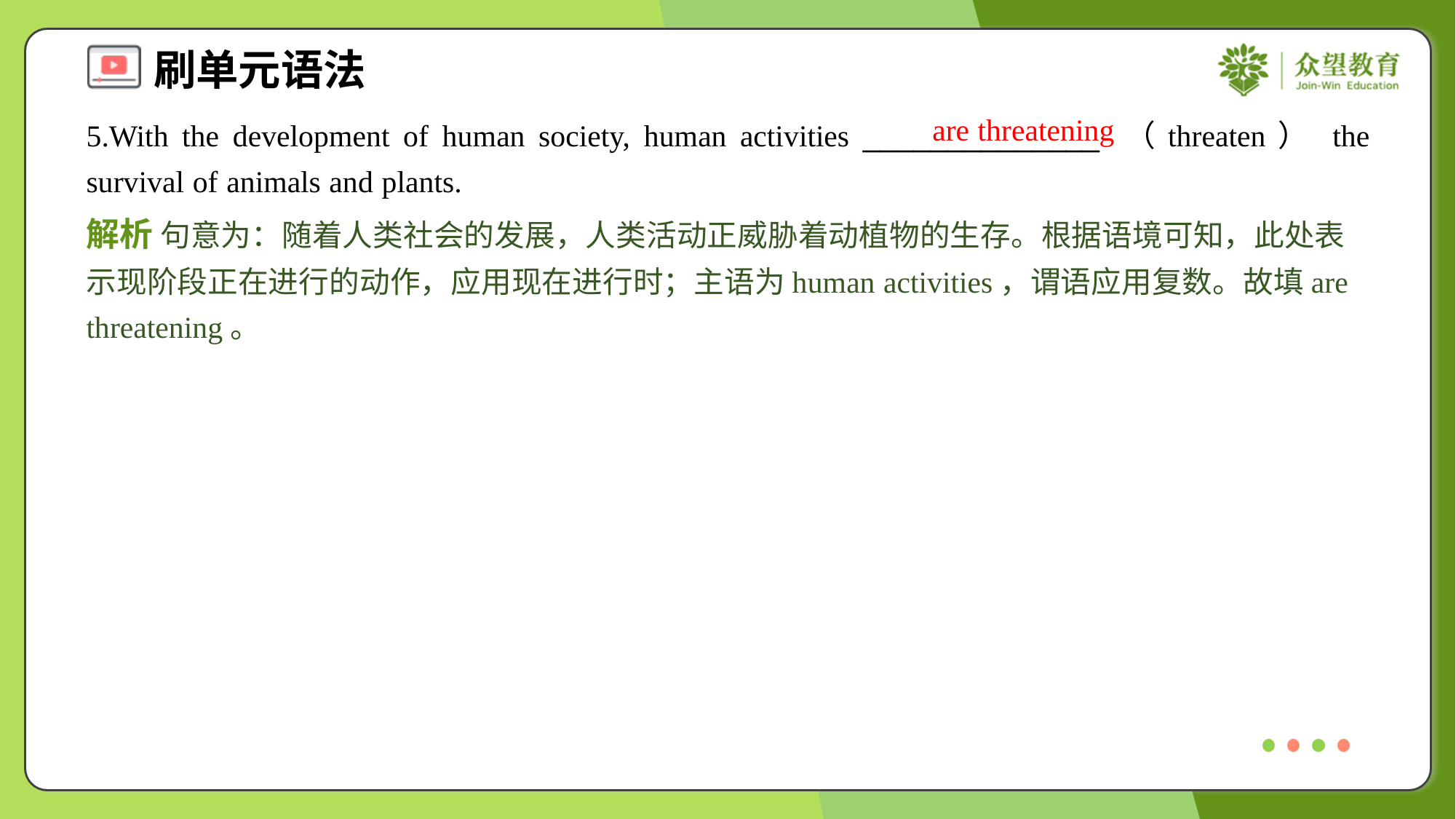

are threatening
5.With the development of human society, human activities ______________ （threaten） the survival of animals and plants.
解析 句意为：随着人类社会的发展，人类活动正威胁着动植物的生存。根据语境可知，此处表示现阶段正在进行的动作，应用现在进行时；主语为human activities，谓语应用复数。故填are threatening。